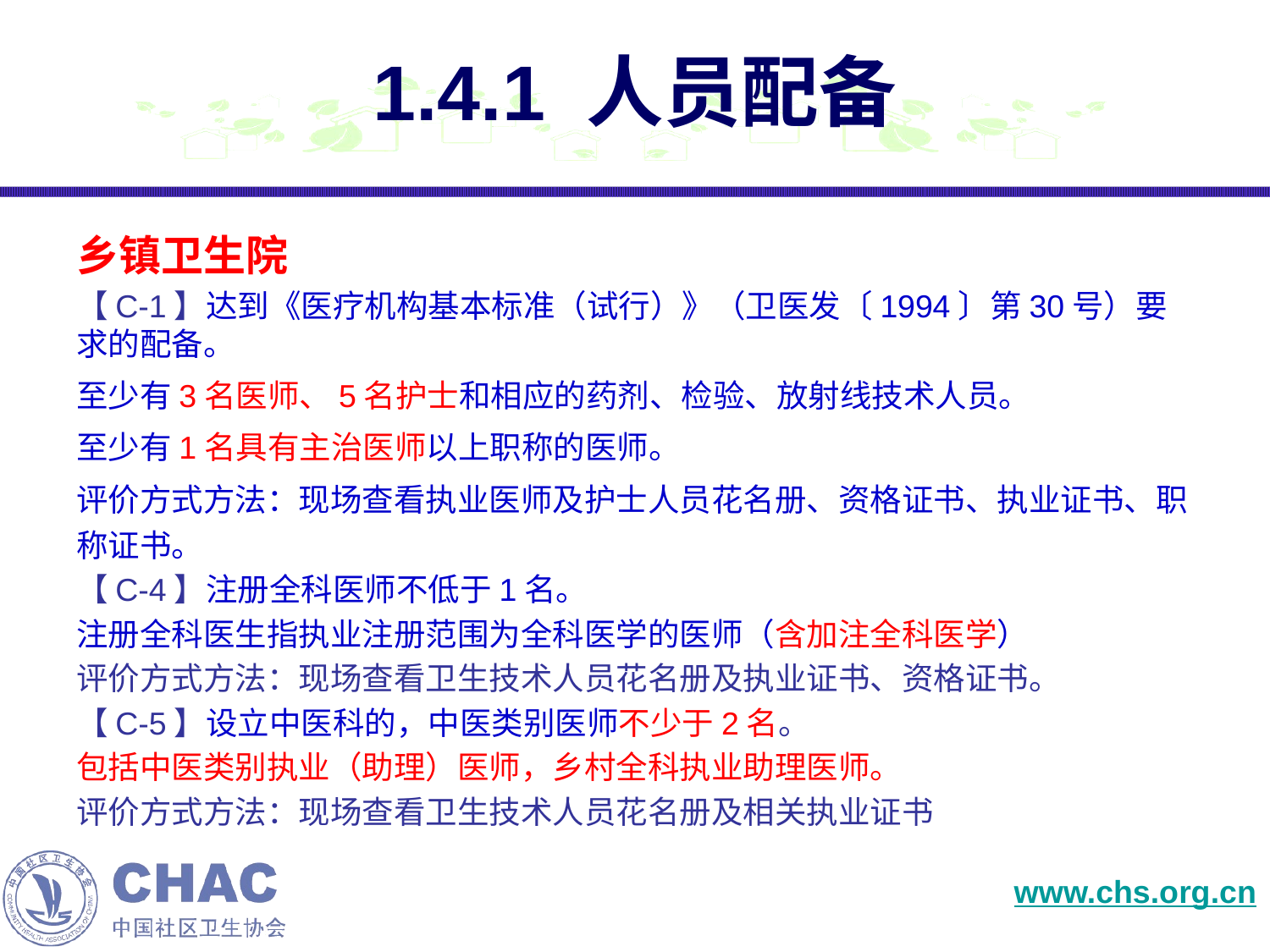

# 1.4.1 人员配备
乡镇卫生院
【C-1】达到《医疗机构基本标准（试行）》（卫医发〔1994〕第30号）要求的配备。
至少有3名医师、5名护士和相应的药剂、检验、放射线技术人员。
至少有1名具有主治医师以上职称的医师。
评价方式方法：现场查看执业医师及护士人员花名册、资格证书、执业证书、职称证书。
【C-4】注册全科医师不低于1名。
注册全科医生指执业注册范围为全科医学的医师（含加注全科医学）
评价方式方法：现场查看卫生技术人员花名册及执业证书、资格证书。
【C-5】设立中医科的，中医类别医师不少于2名。
包括中医类别执业（助理）医师，乡村全科执业助理医师。
评价方式方法：现场查看卫生技术人员花名册及相关执业证书